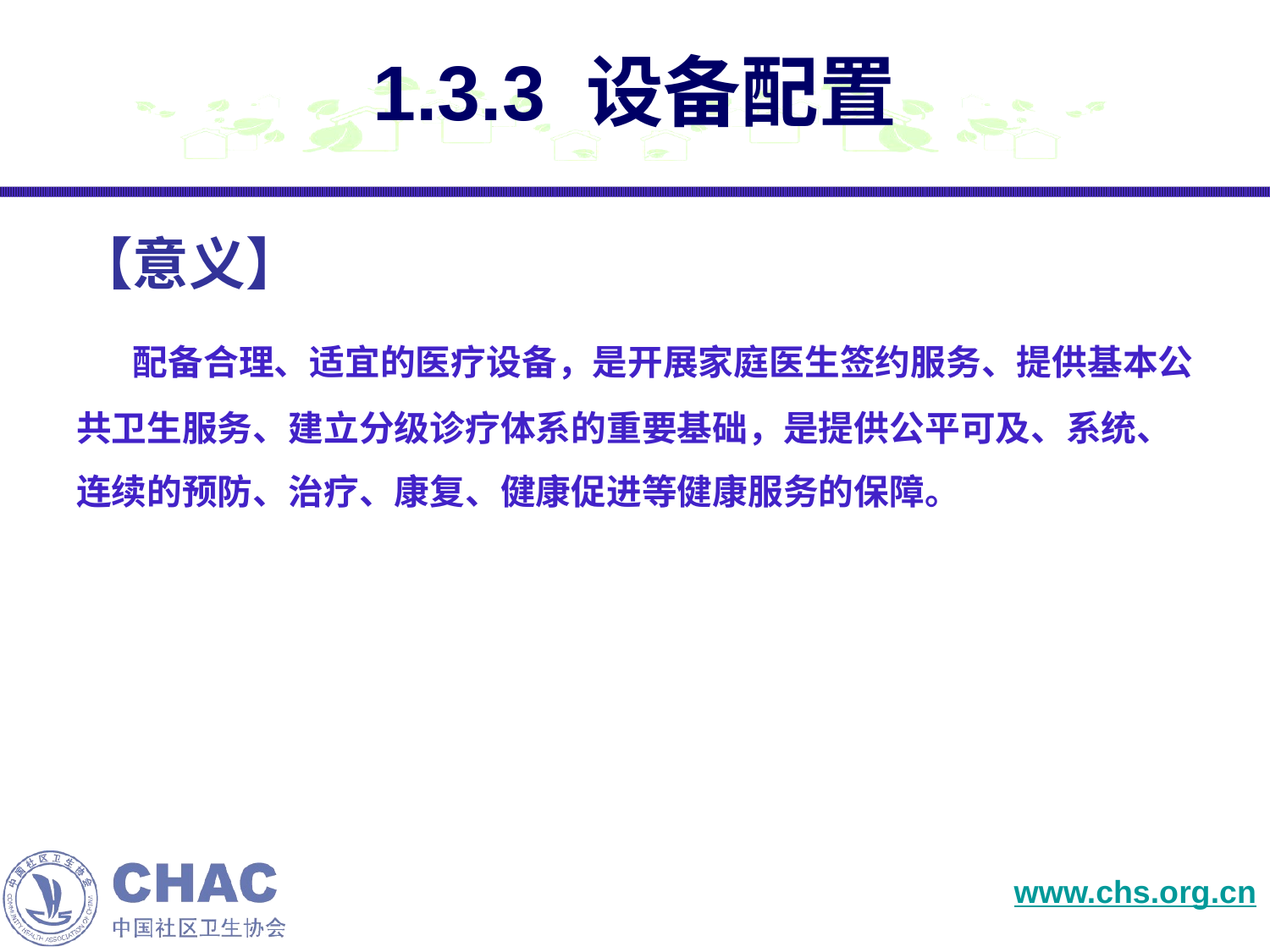

# 1.3.3 设备配置
【意义】
    配备合理、适宜的医疗设备，是开展家庭医生签约服务、提供基本公共卫生服务、建立分级诊疗体系的重要基础，是提供公平可及、系统、连续的预防、治疗、康复、健康促进等健康服务的保障。